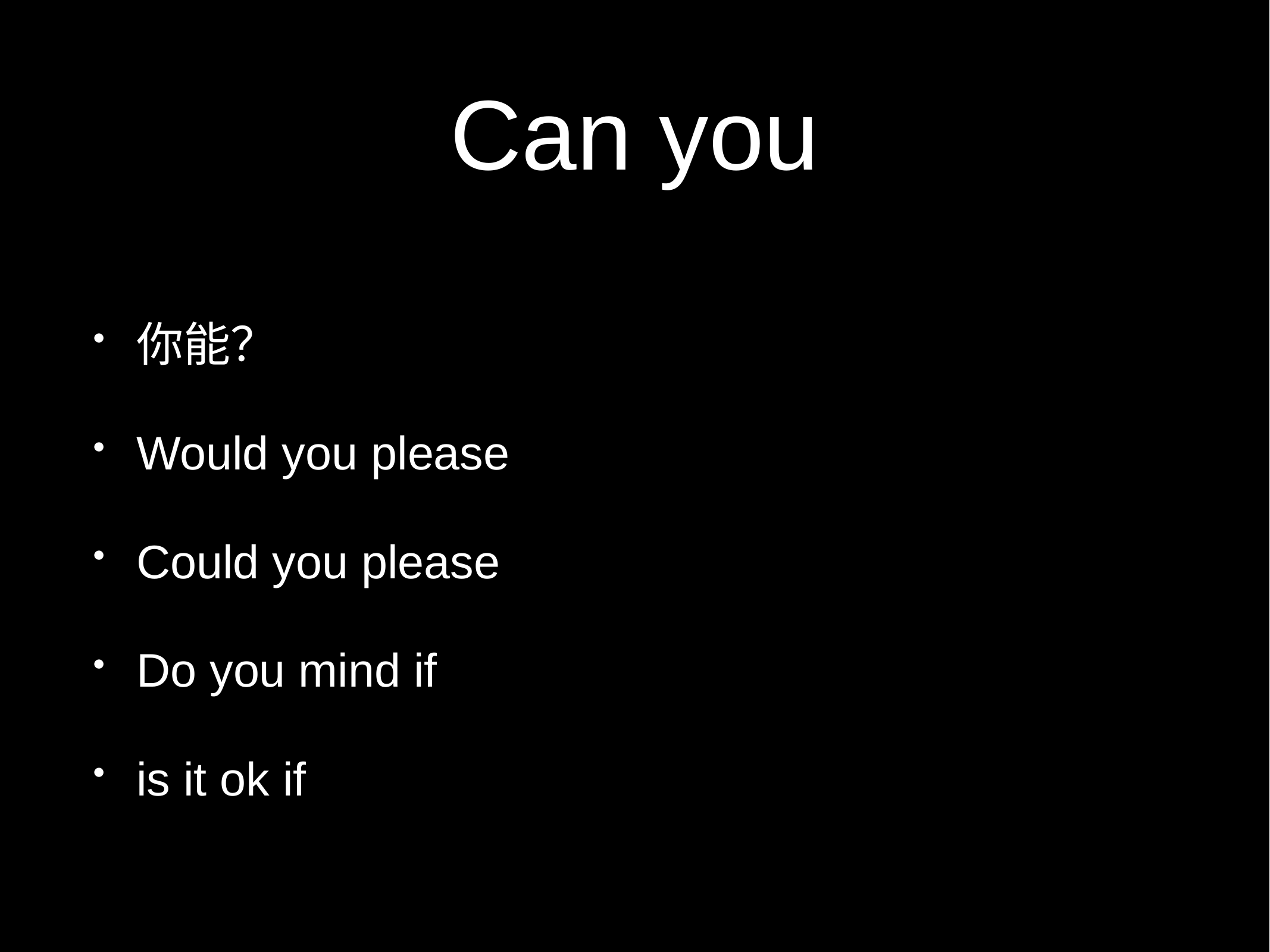

# Can you
你能？
Would you please
Could you please
Do you mind if
is it ok if